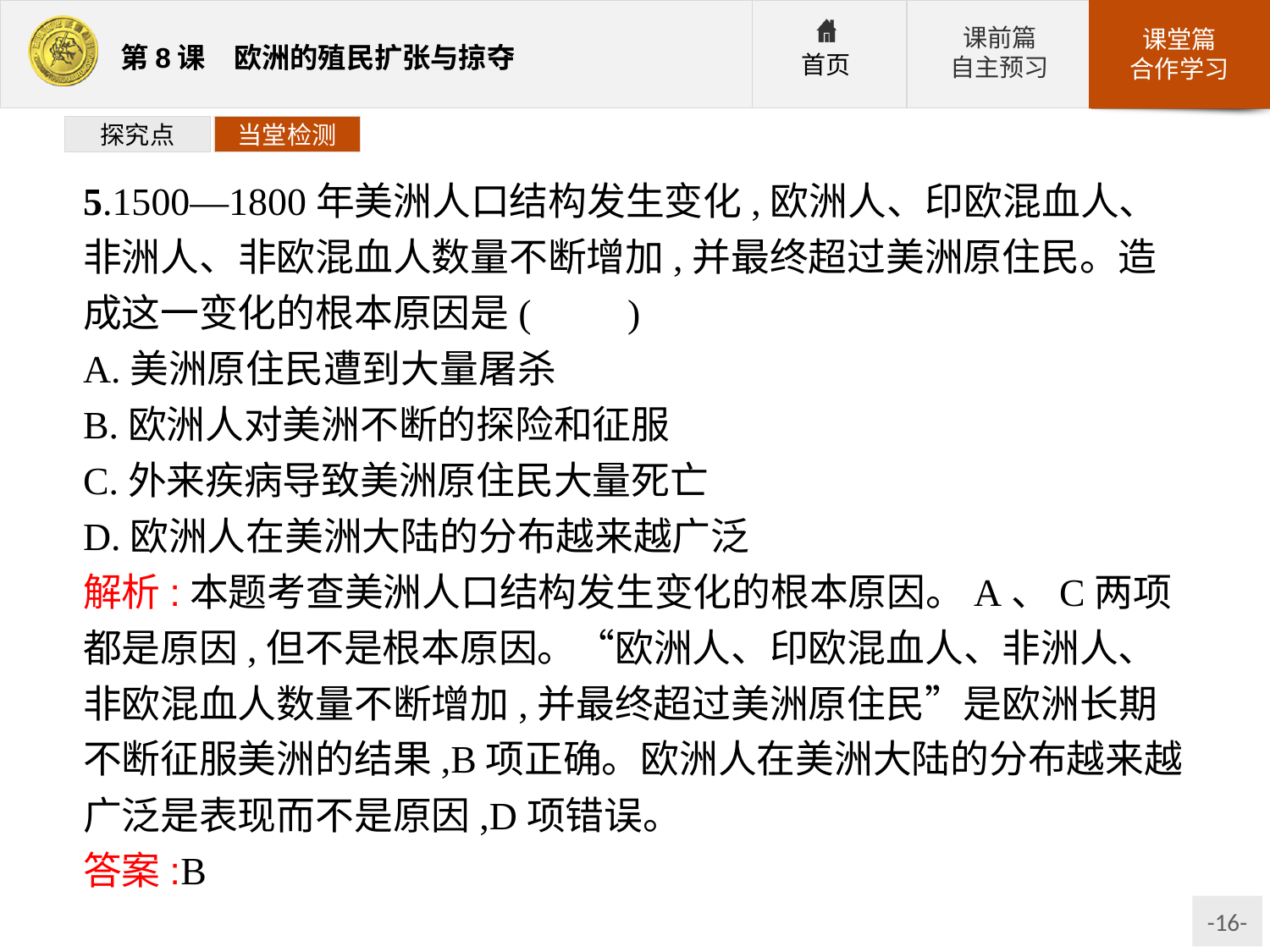

探究点
当堂检测
5.1500—1800年美洲人口结构发生变化,欧洲人、印欧混血人、非洲人、非欧混血人数量不断增加,并最终超过美洲原住民。造成这一变化的根本原因是(　　)
A.美洲原住民遭到大量屠杀
B.欧洲人对美洲不断的探险和征服
C.外来疾病导致美洲原住民大量死亡
D.欧洲人在美洲大陆的分布越来越广泛
解析:本题考查美洲人口结构发生变化的根本原因。A、C两项都是原因,但不是根本原因。“欧洲人、印欧混血人、非洲人、非欧混血人数量不断增加,并最终超过美洲原住民”是欧洲长期不断征服美洲的结果,B项正确。欧洲人在美洲大陆的分布越来越广泛是表现而不是原因,D项错误。
答案:B